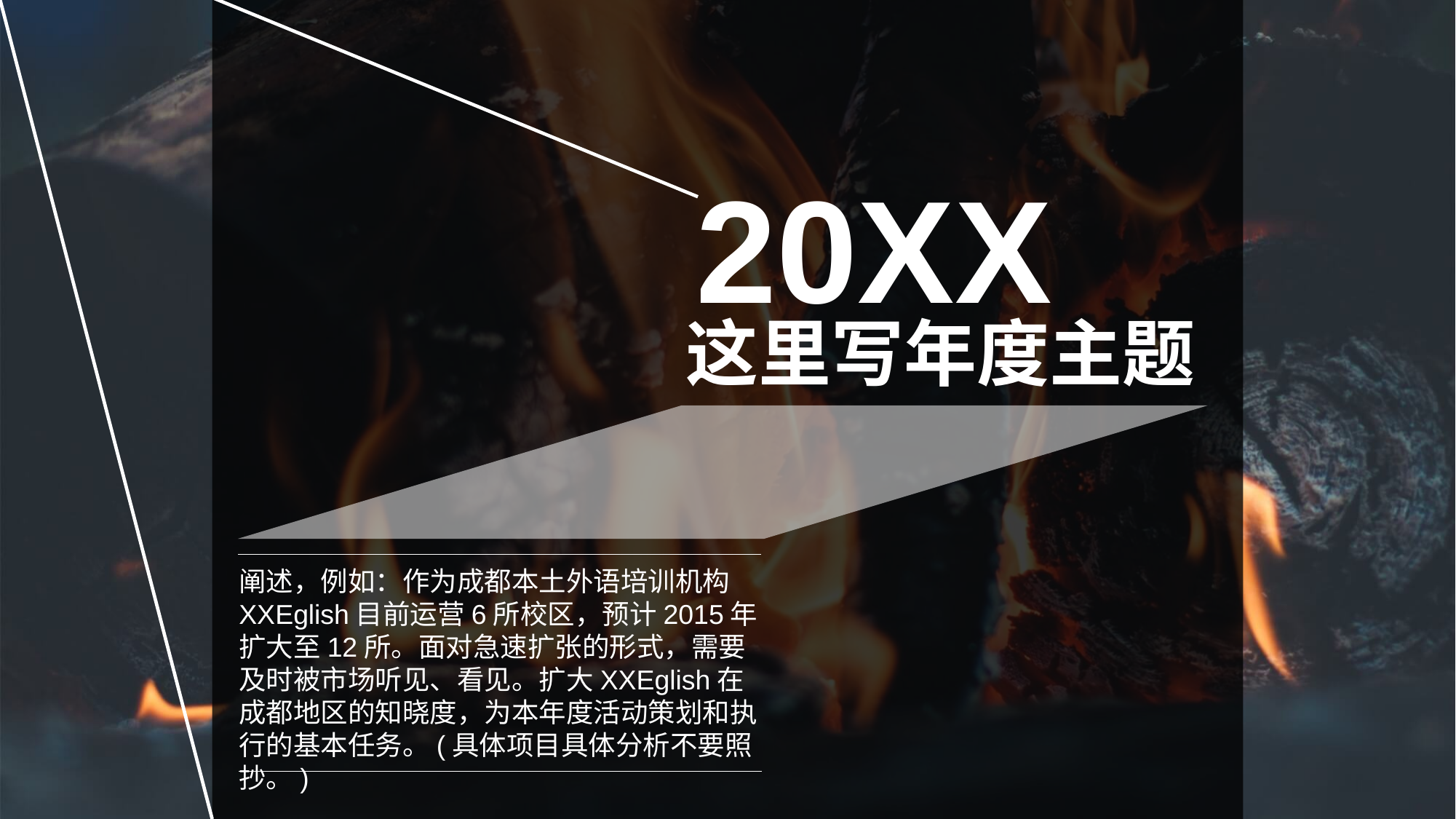

20XX
这里写年度主题

阐述，例如：作为成都本土外语培训机构XXEglish目前运营6所校区，预计2015年扩大至12所。面对急速扩张的形式，需要及时被市场听见、看见。扩大XXEglish在成都地区的知晓度，为本年度活动策划和执行的基本任务。(具体项目具体分析不要照抄。)